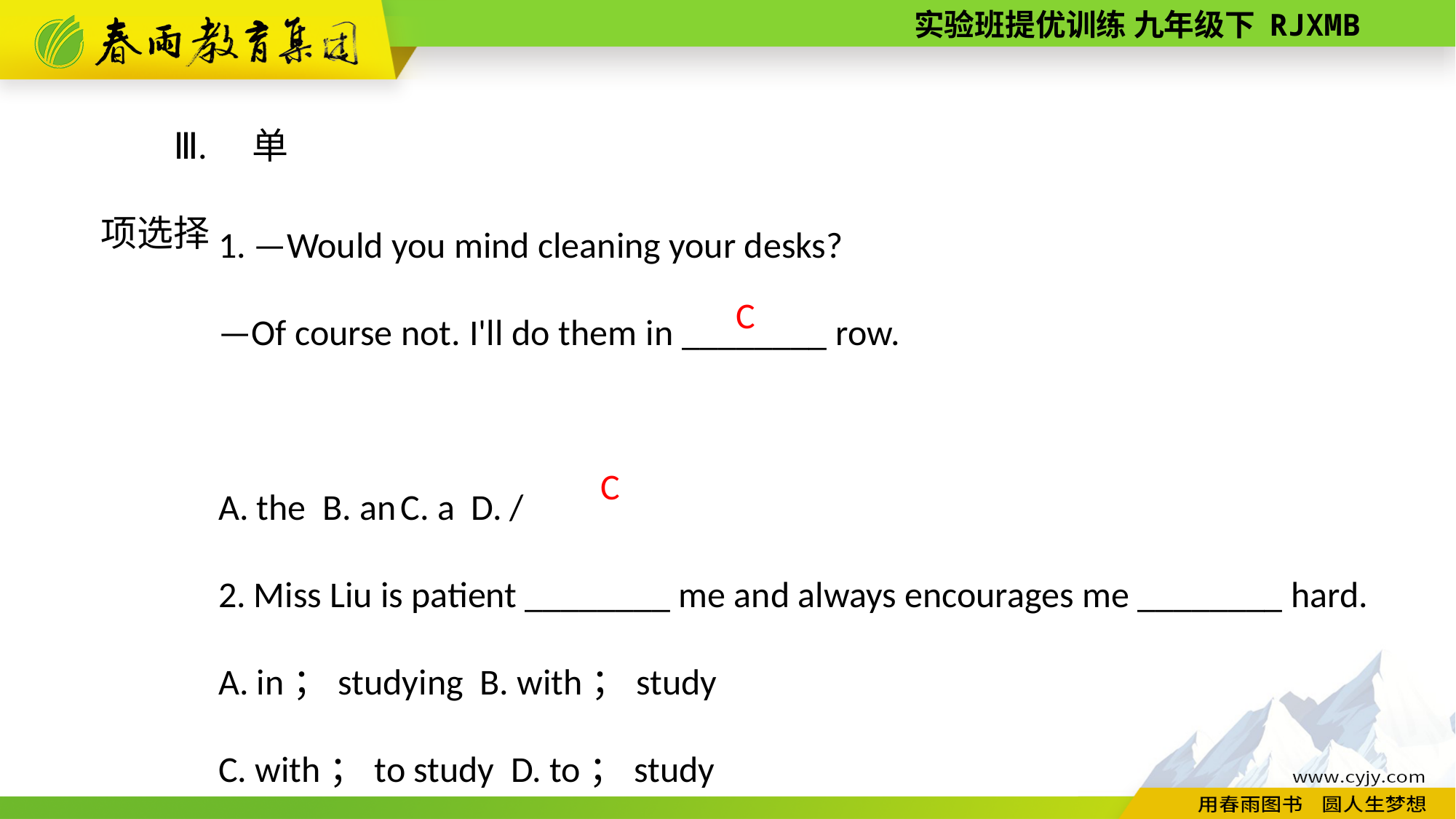

Ⅲ. 单项选择
1. —Would you mind cleaning your desks?
—Of course not. I'll do them in ________ row.
A. the  B. an C. a  D. /
2. Miss Liu is patient ________ me and always encourages me ________ hard.
A. in；studying  B. with；study
C. with；to study  D. to；study
C
C